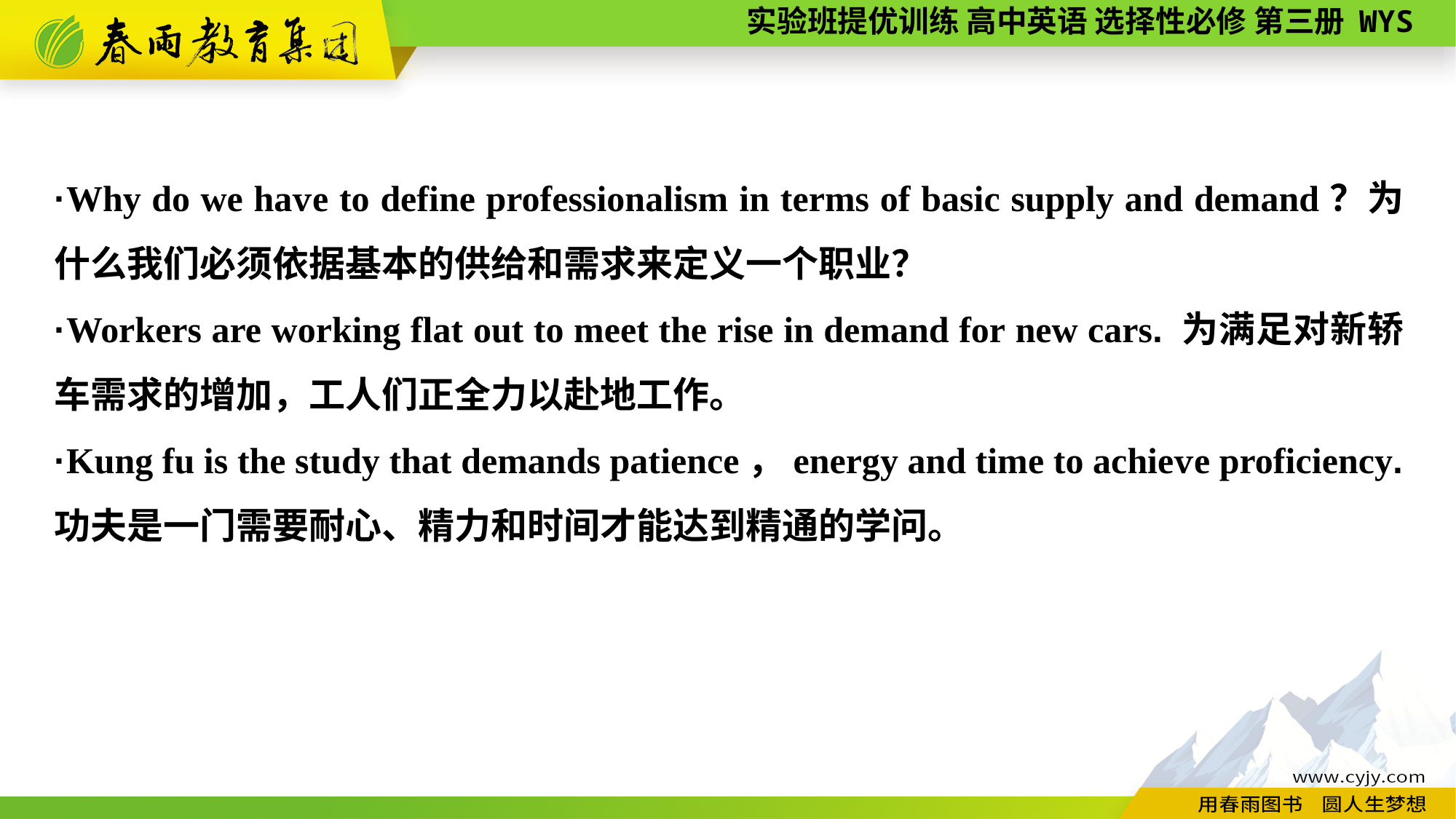

·Why do we have to define professionalism in terms of basic supply and demand？为什么我们必须依据基本的供给和需求来定义一个职业？
·Workers are working flat out to meet the rise in demand for new cars. 为满足对新轿车需求的增加，工人们正全力以赴地工作。
·Kung fu is the study that demands patience，energy and time to achieve proficiency.功夫是一门需要耐心、精力和时间才能达到精通的学问。